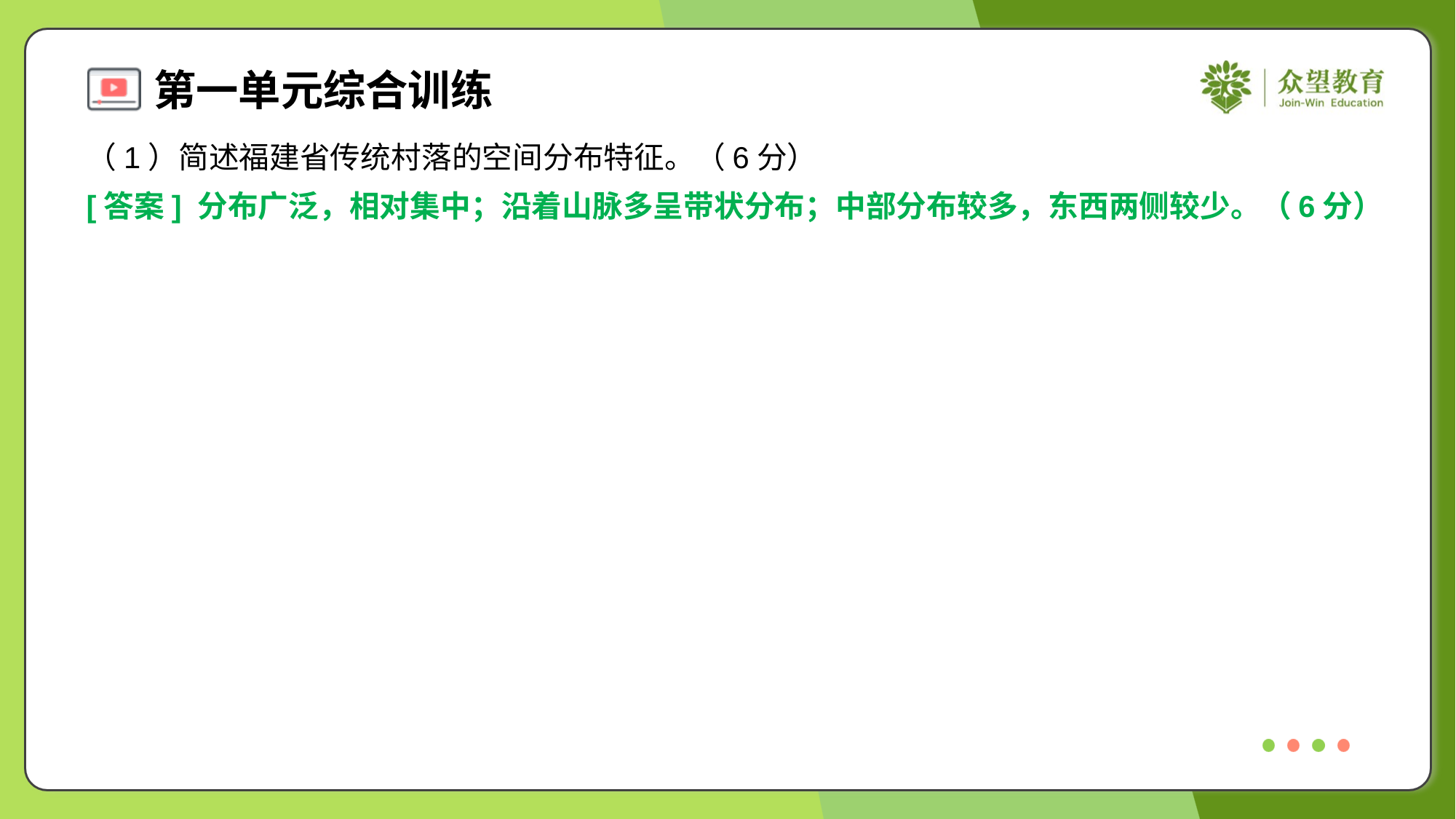

（1）简述福建省传统村落的空间分布特征。（6分）
[答案] 分布广泛，相对集中；沿着山脉多呈带状分布；中部分布较多，东西两侧较少。（6分）